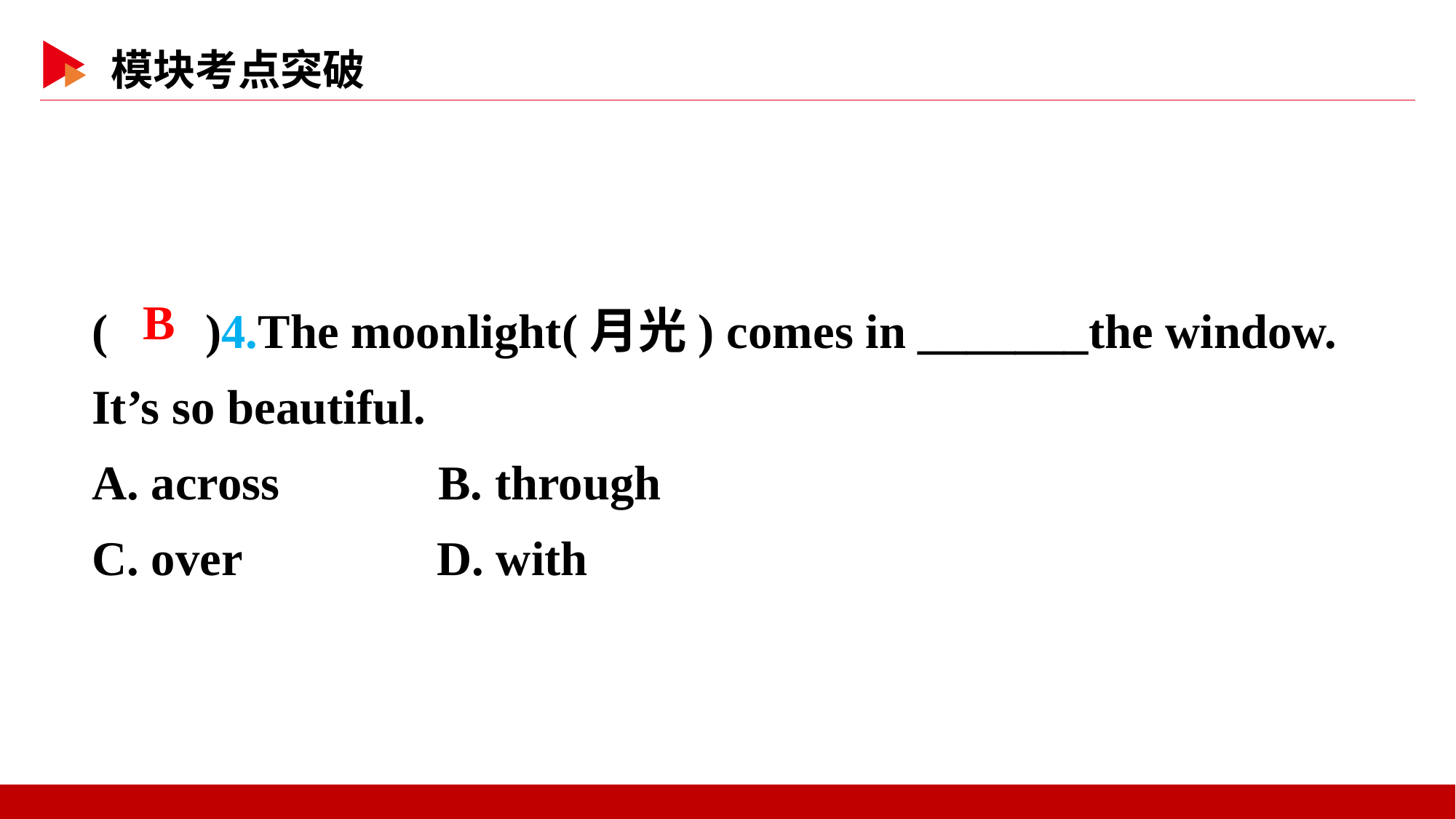

(        )4.The moonlight(月光) comes in _______the window. It’s so beautiful.
A. across             B. through
C. over                D. with
   B